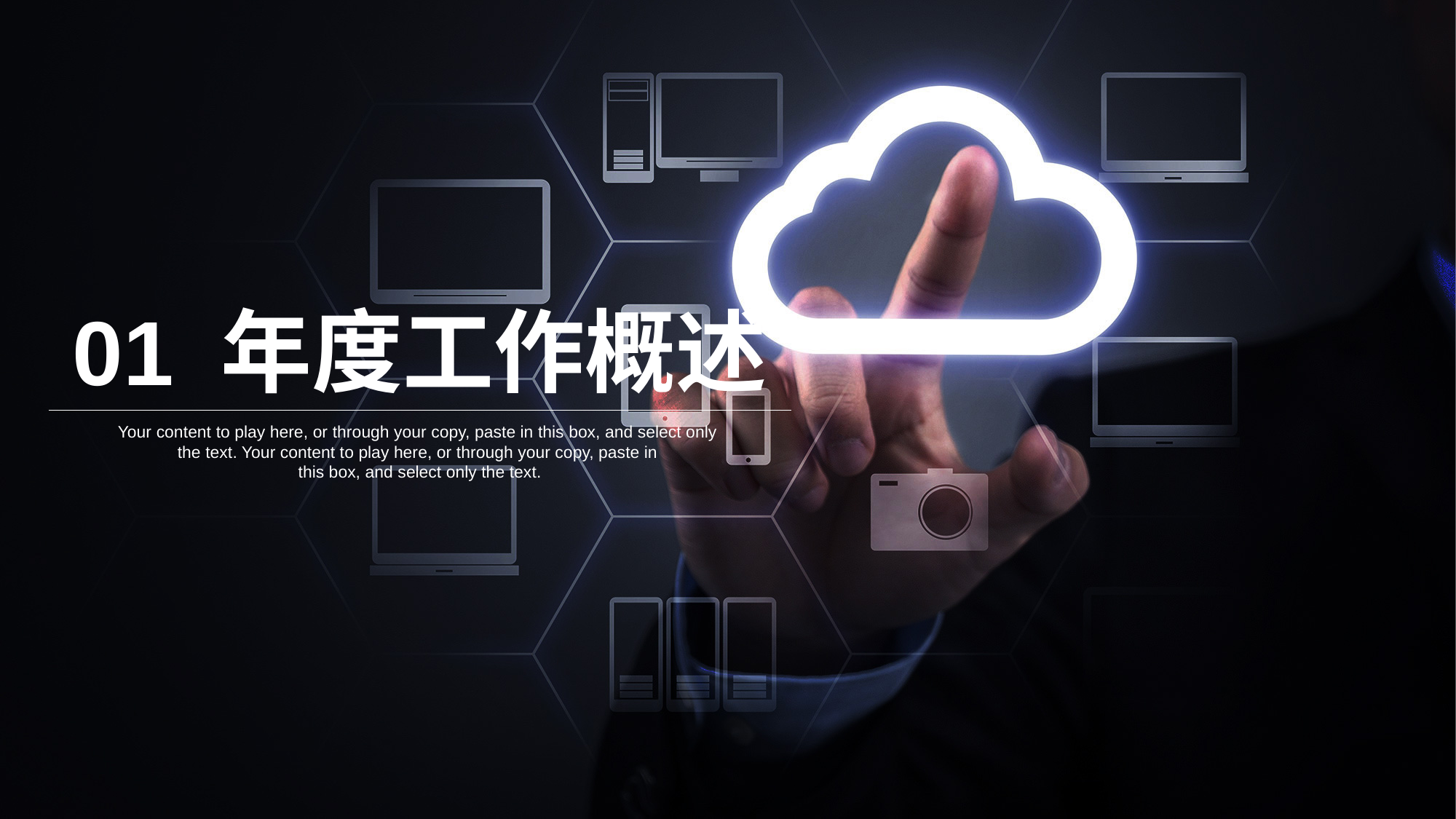

01 年度工作概述
Your content to play here, or through your copy, paste in this box, and select only
the text. Your content to play here, or through your copy, paste in
this box, and select only the text.